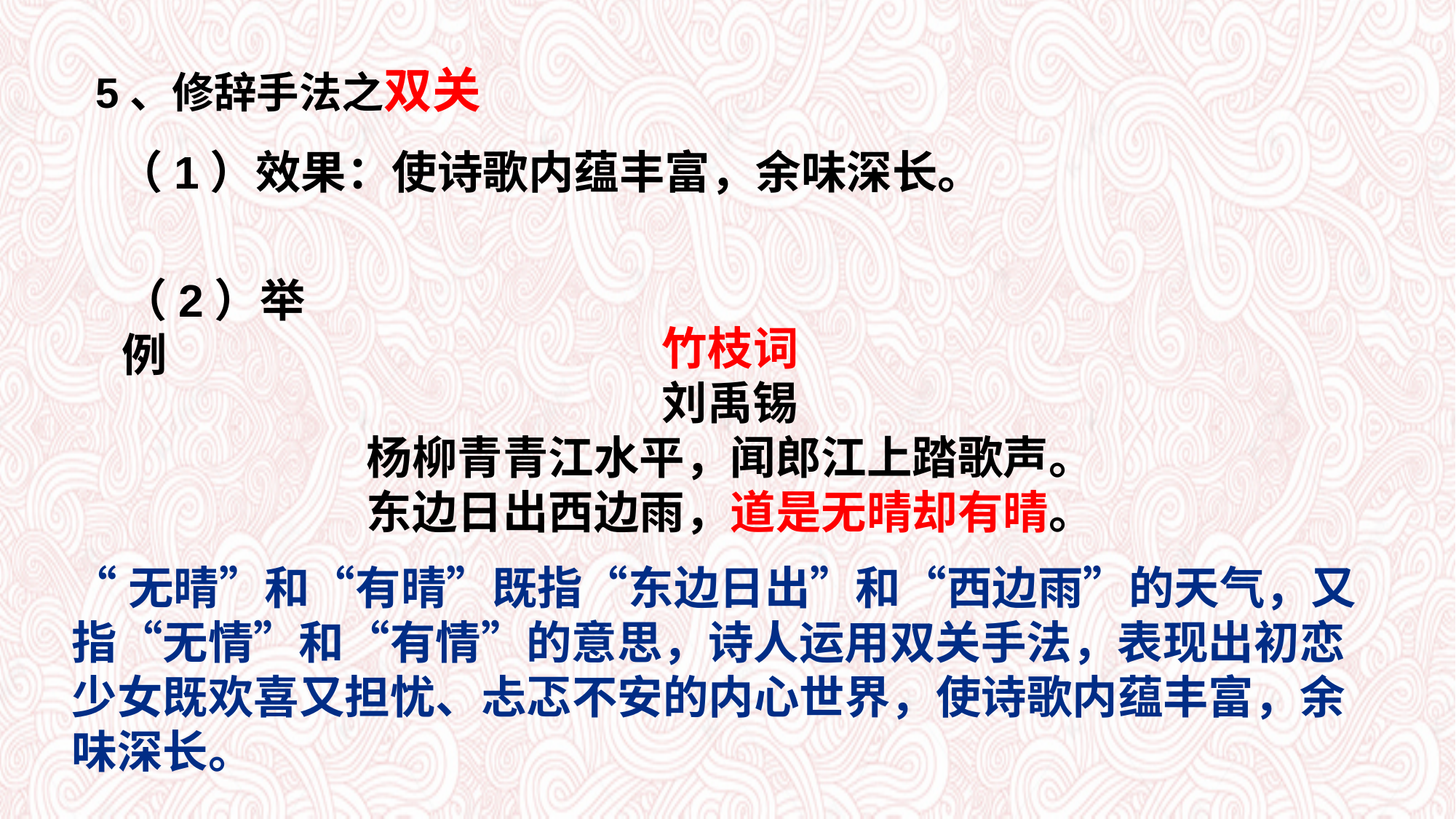

5、修辞手法之双关
（1）效果：使诗歌内蕴丰富，余味深长。
（2）举例
竹枝词
刘禹锡
杨柳青青江水平，闻郎江上踏歌声。
东边日出西边雨，道是无晴却有晴。
“无晴”和“有晴”既指“东边日出”和“西边雨”的天气，又指“无情”和“有情”的意思，诗人运用双关手法，表现出初恋少女既欢喜又担忧、忐忑不安的内心世界，使诗歌内蕴丰富，余味深长。